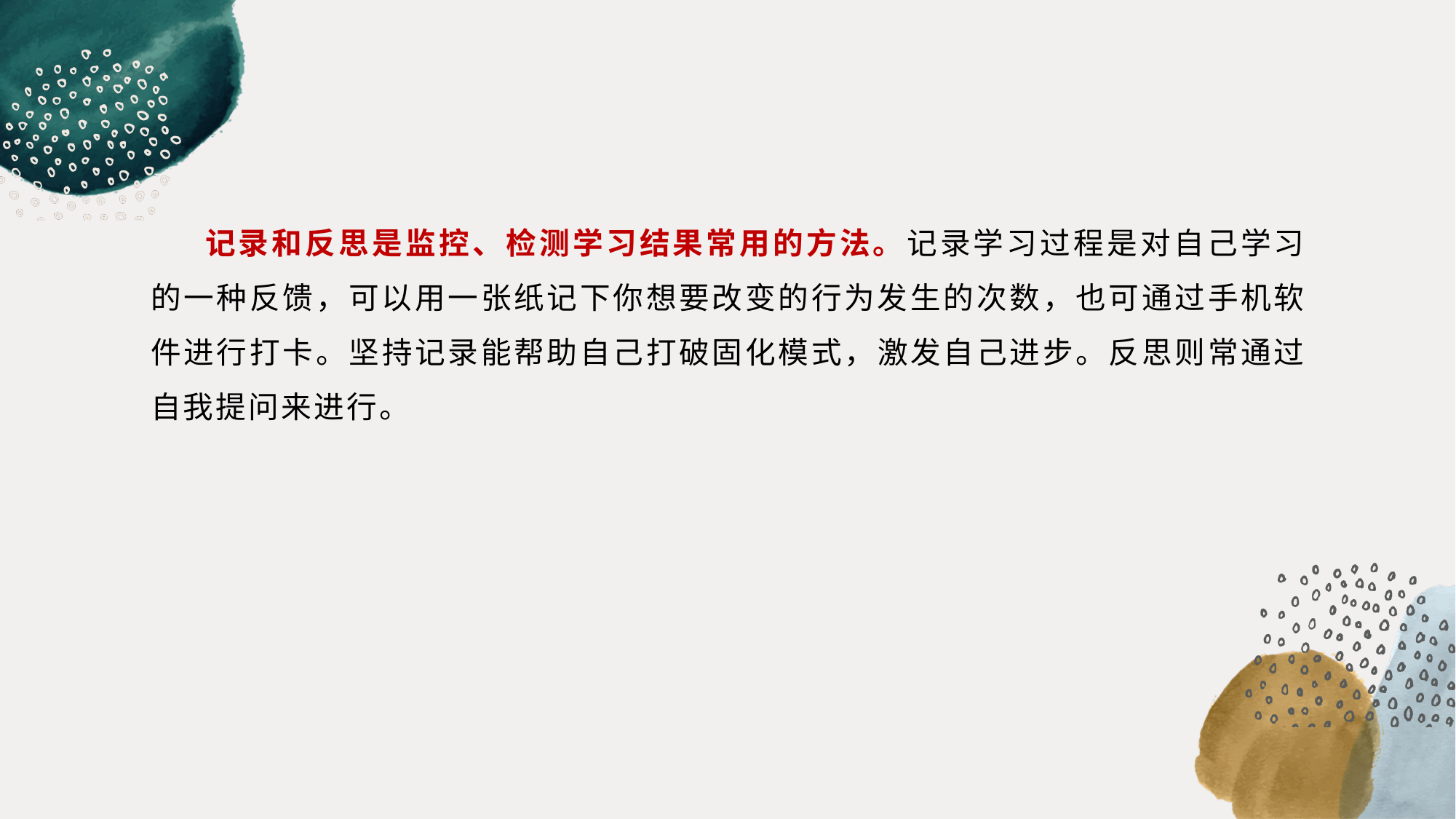

记录和反思是监控、检测学习结果常用的方法。记录学习过程是对自己学习的一种反馈，可以用一张纸记下你想要改变的行为发生的次数，也可通过手机软件进行打卡。坚持记录能帮助自己打破固化模式，激发自己进步。反思则常通过自我提问来进行。